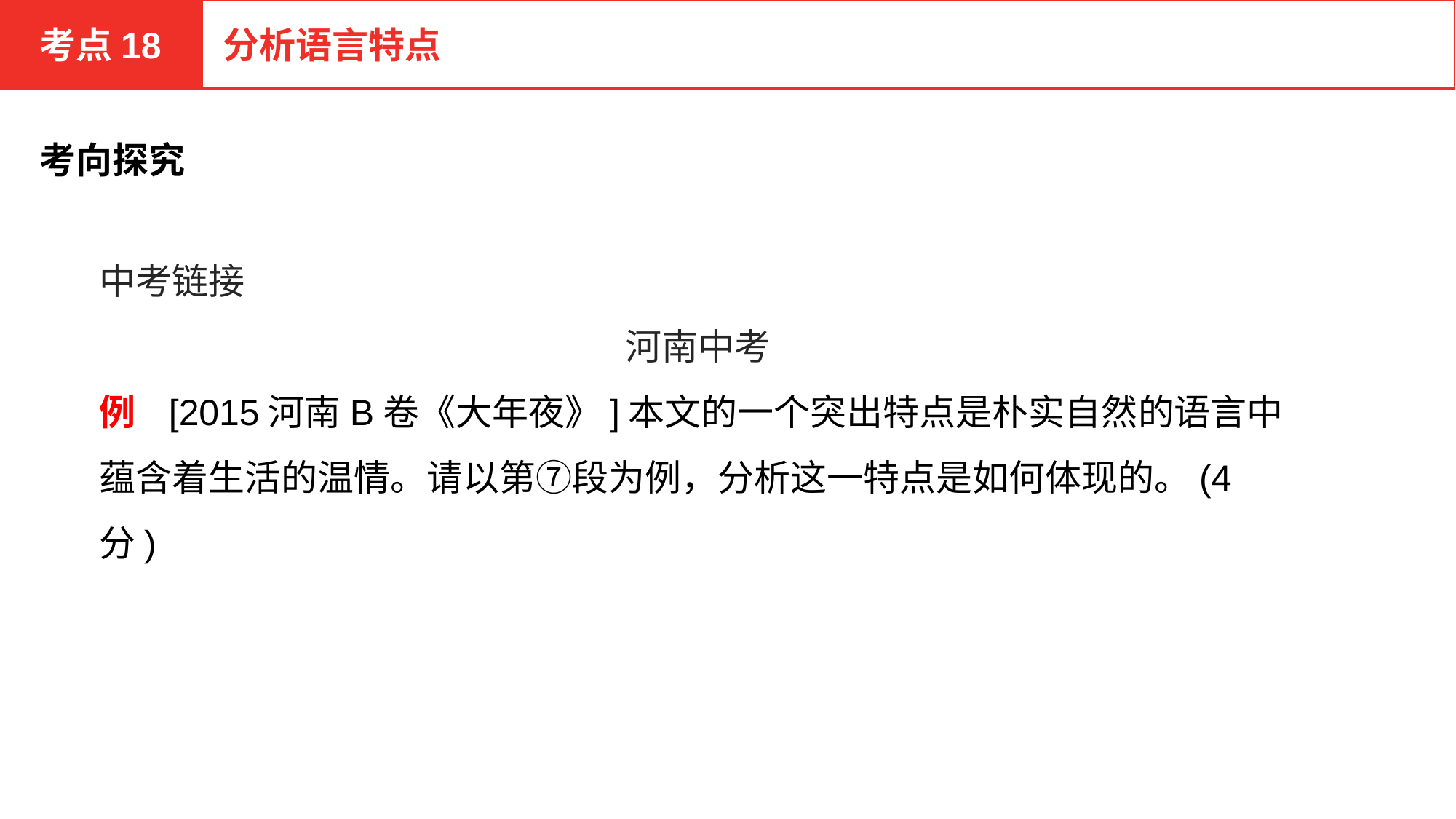

考点18
分析语言特点
考向探究

中考链接
河南中考
例   [2015河南B卷《大年夜》]本文的一个突出特点是朴实自然的语言中蕴含着生活的温情。请以第⑦段为例，分析这一特点是如何体现的。(4分)